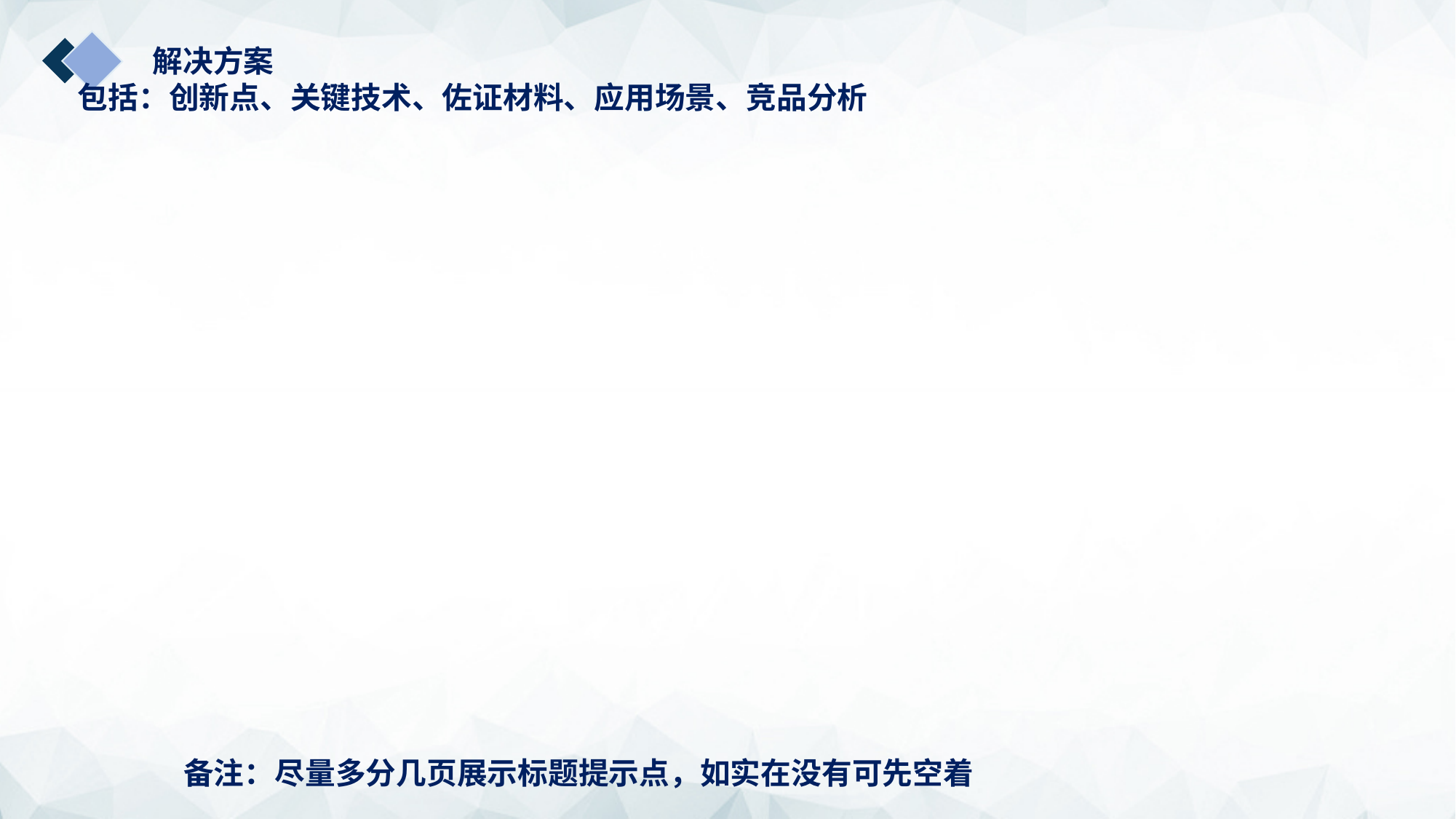

解决方案
                                                                          包括：创新点、关键技术、佐证材料、应用场景、竞品分析

备注：尽量多分几页展示标题提示点，如实在没有可先空着